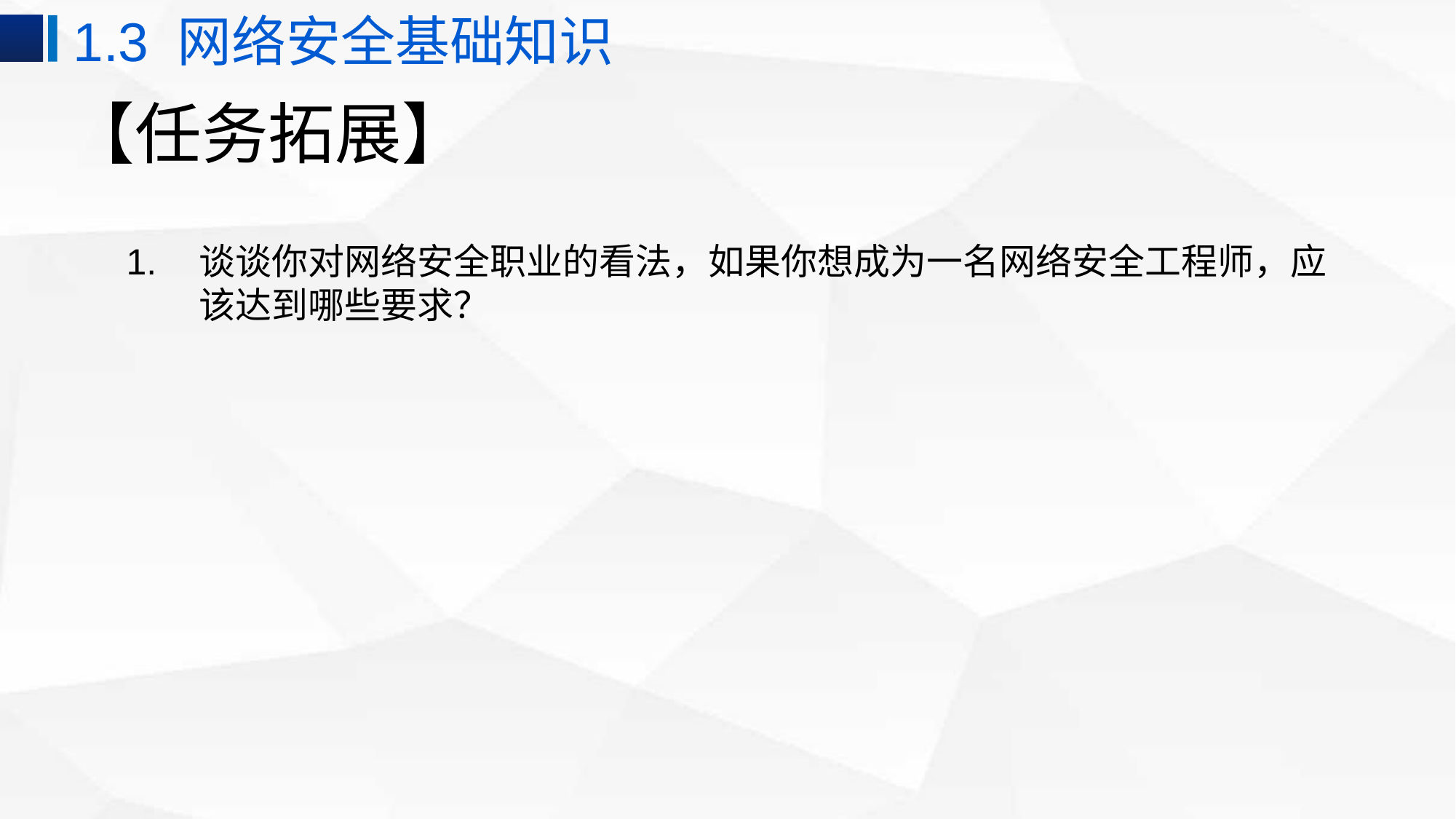

1.3 网络安全基础知识

# 【任务拓展】
谈谈你对网络安全职业的看法，如果你想成为一名网络安全工程师，应该达到哪些要求？